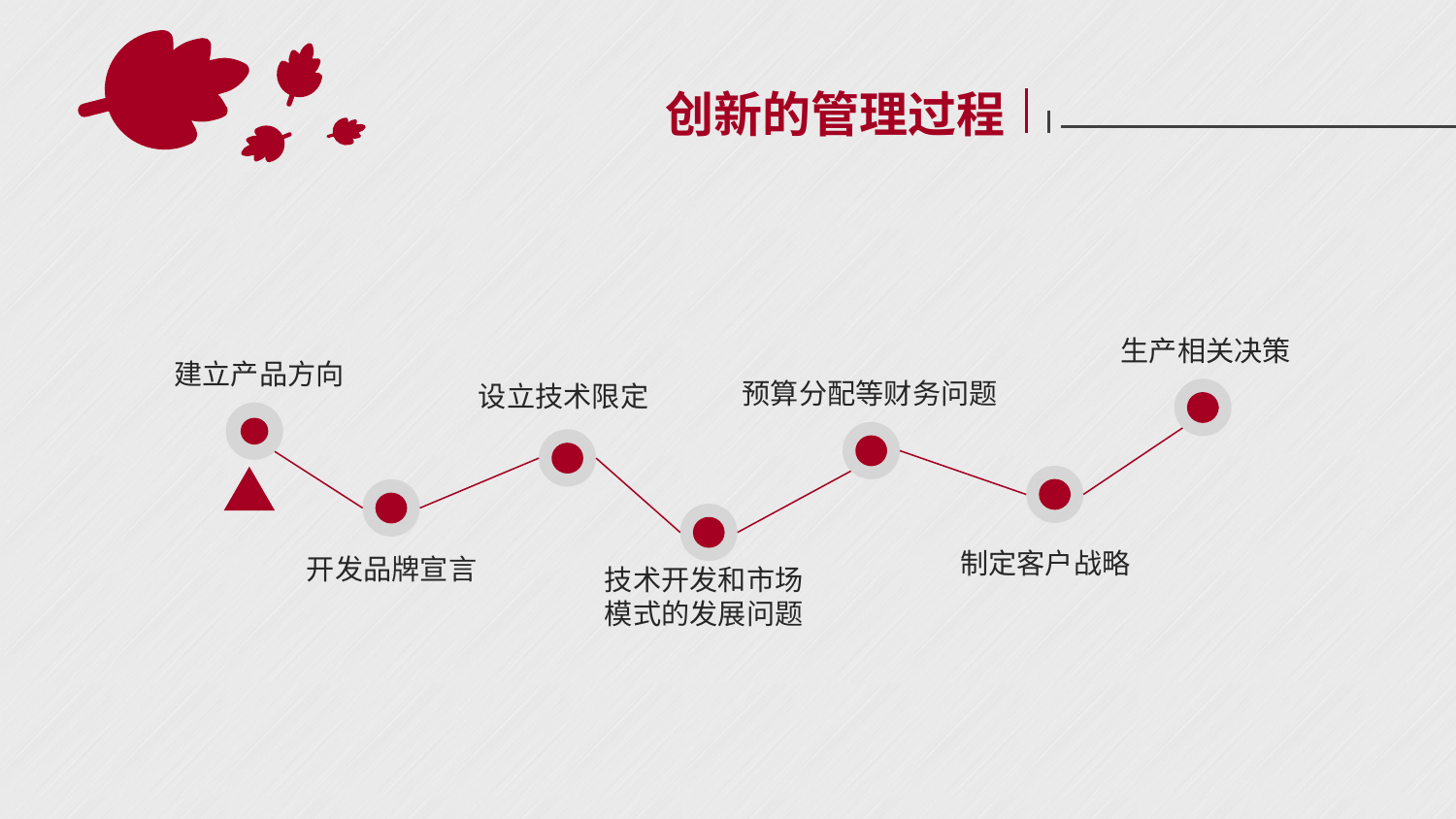

创新的管理过程

生产相关决策
建立产品方向
预算分配等财务问题
设立技术限定

制定客户战略
开发品牌宣言
技术开发和市场模式的发展问题